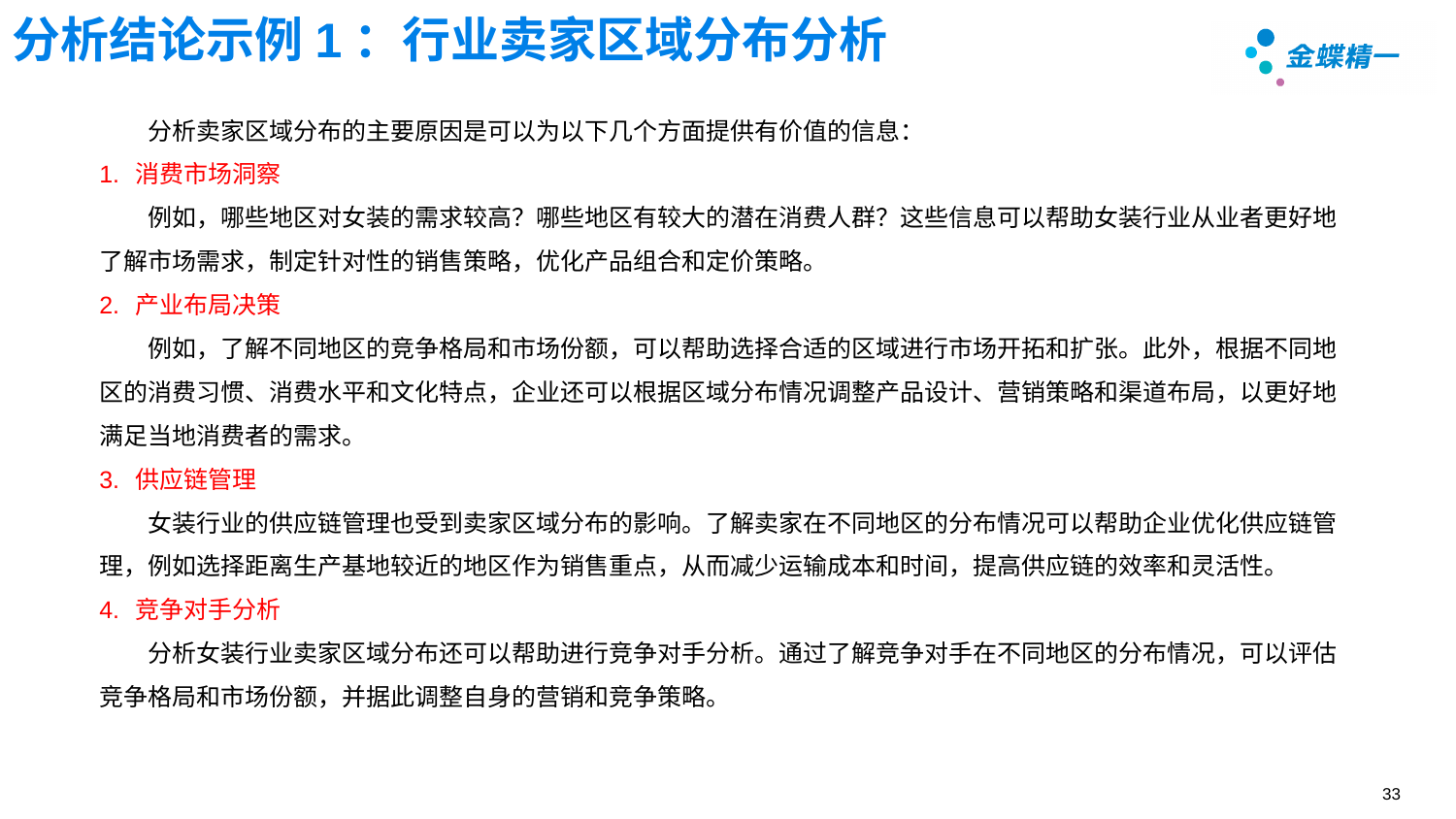

# 分析结论示例1：行业卖家区域分布分析
分析卖家区域分布的主要原因是可以为以下几个方面提供有价值的信息：
消费市场洞察
例如，哪些地区对女装的需求较高？哪些地区有较大的潜在消费人群？这些信息可以帮助女装行业从业者更好地了解市场需求，制定针对性的销售策略，优化产品组合和定价策略。
产业布局决策
例如，了解不同地区的竞争格局和市场份额，可以帮助选择合适的区域进行市场开拓和扩张。此外，根据不同地区的消费习惯、消费水平和文化特点，企业还可以根据区域分布情况调整产品设计、营销策略和渠道布局，以更好地满足当地消费者的需求。
供应链管理
女装行业的供应链管理也受到卖家区域分布的影响。了解卖家在不同地区的分布情况可以帮助企业优化供应链管理，例如选择距离生产基地较近的地区作为销售重点，从而减少运输成本和时间，提高供应链的效率和灵活性。
竞争对手分析
分析女装行业卖家区域分布还可以帮助进行竞争对手分析。通过了解竞争对手在不同地区的分布情况，可以评估竞争格局和市场份额，并据此调整自身的营销和竞争策略。